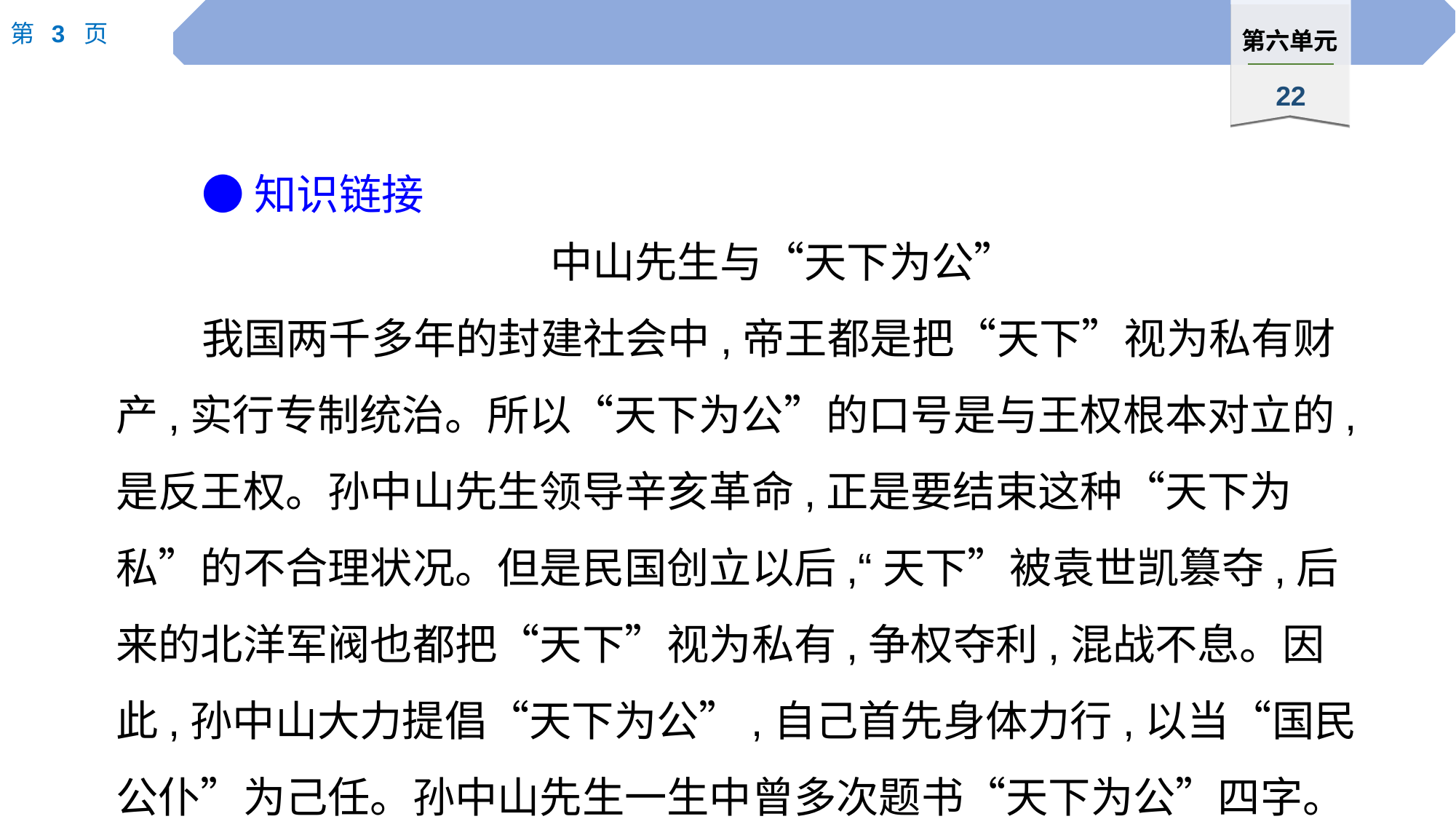

●知识链接
中山先生与“天下为公”
我国两千多年的封建社会中,帝王都是把“天下”视为私有财产,实行专制统治。所以“天下为公”的口号是与王权根本对立的,是反王权。孙中山先生领导辛亥革命,正是要结束这种“天下为私”的不合理状况。但是民国创立以后,“天下”被袁世凯篡夺,后来的北洋军阀也都把“天下”视为私有,争权夺利,混战不息。因此,孙中山大力提倡“天下为公”,自己首先身体力行,以当“国民公仆”为己任。孙中山先生一生中曾多次题书“天下为公”四字。